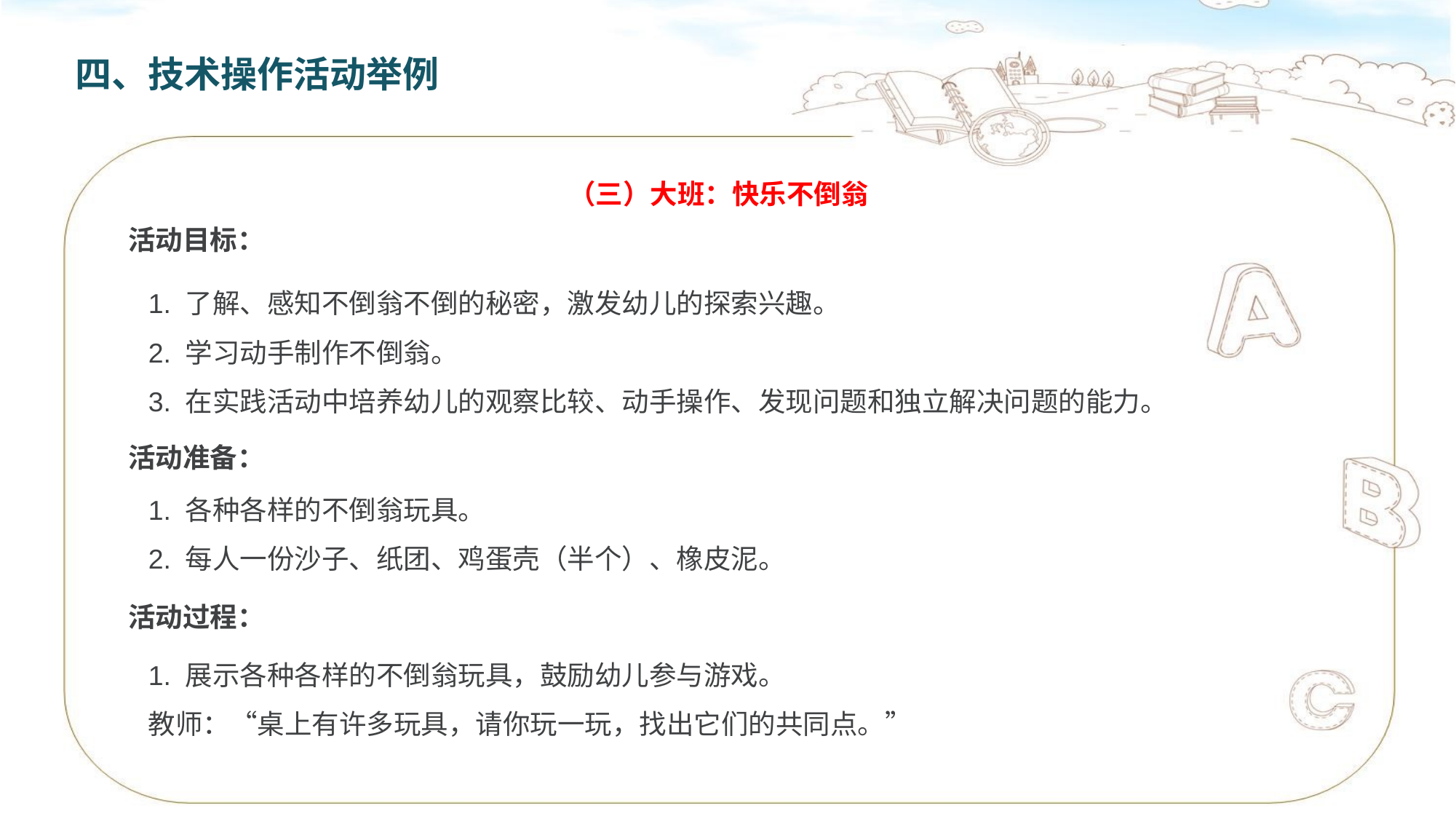

四、技术操作活动举例
（三）大班：快乐不倒翁
活动目标：
1. 了解、感知不倒翁不倒的秘密，激发幼儿的探索兴趣。
2. 学习动手制作不倒翁。
3. 在实践活动中培养幼儿的观察比较、动手操作、发现问题和独立解决问题的能力。
活动准备：
1. 各种各样的不倒翁玩具。
2. 每人一份沙子、纸团、鸡蛋壳（半个）、橡皮泥。
活动过程：
1. 展示各种各样的不倒翁玩具，鼓励幼儿参与游戏。
教师：“桌上有许多玩具，请你玩一玩，找出它们的共同点。”